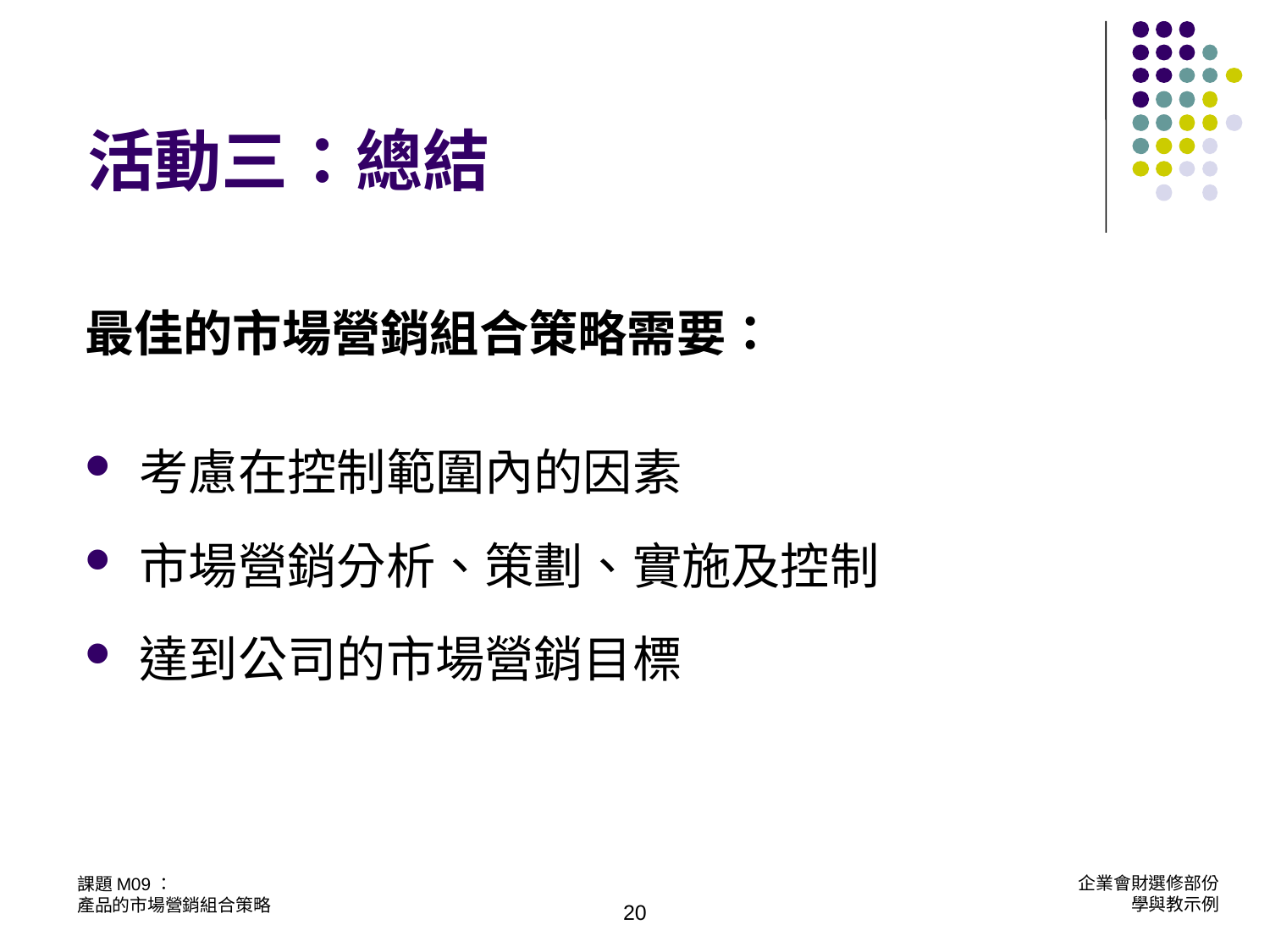

活動三：總結
最佳的市場營銷組合策略需要：

考慮在控制範圍內的因素

市場營銷分析、策劃、實施及控制

達到公司的市場營銷目標

20